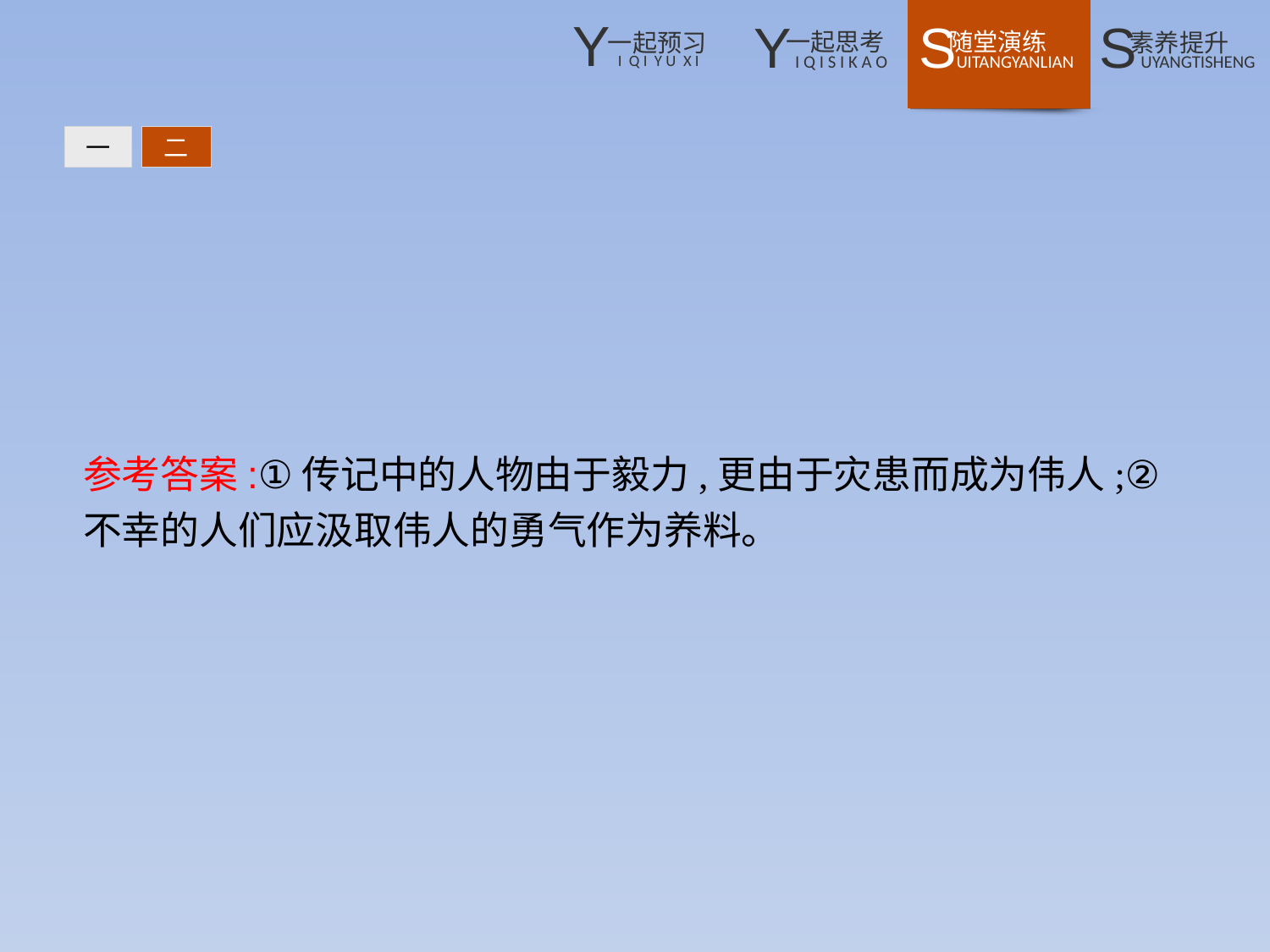

一
二
参考答案:①传记中的人物由于毅力,更由于灾患而成为伟人;②不幸的人们应汲取伟人的勇气作为养料。